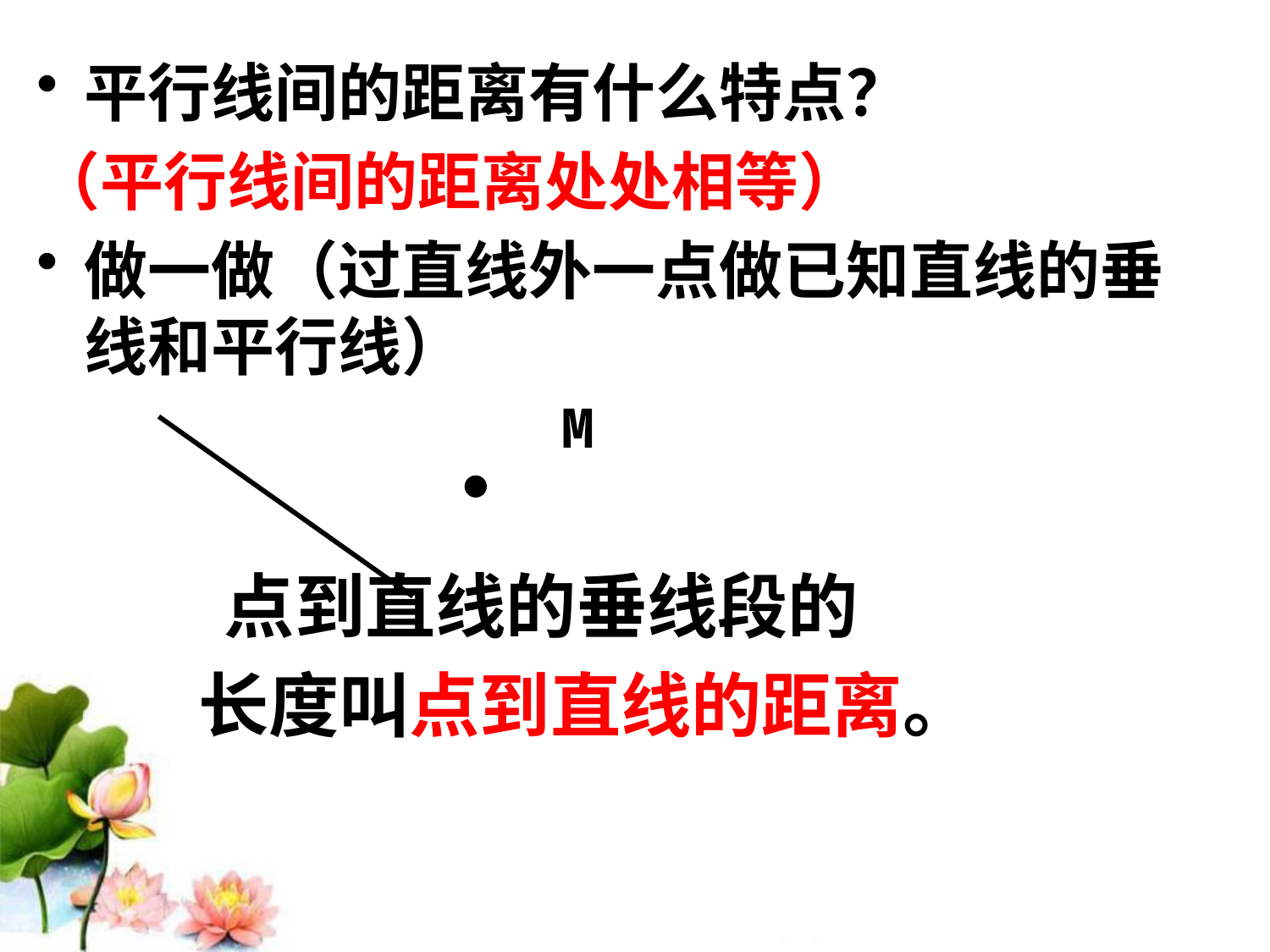

平行线间的距离有什么特点？
（平行线间的距离处处相等）
做一做（过直线外一点做已知直线的垂线和平行线）
                M

            点到直线的垂线段的
         长度叫点到直线的距离。